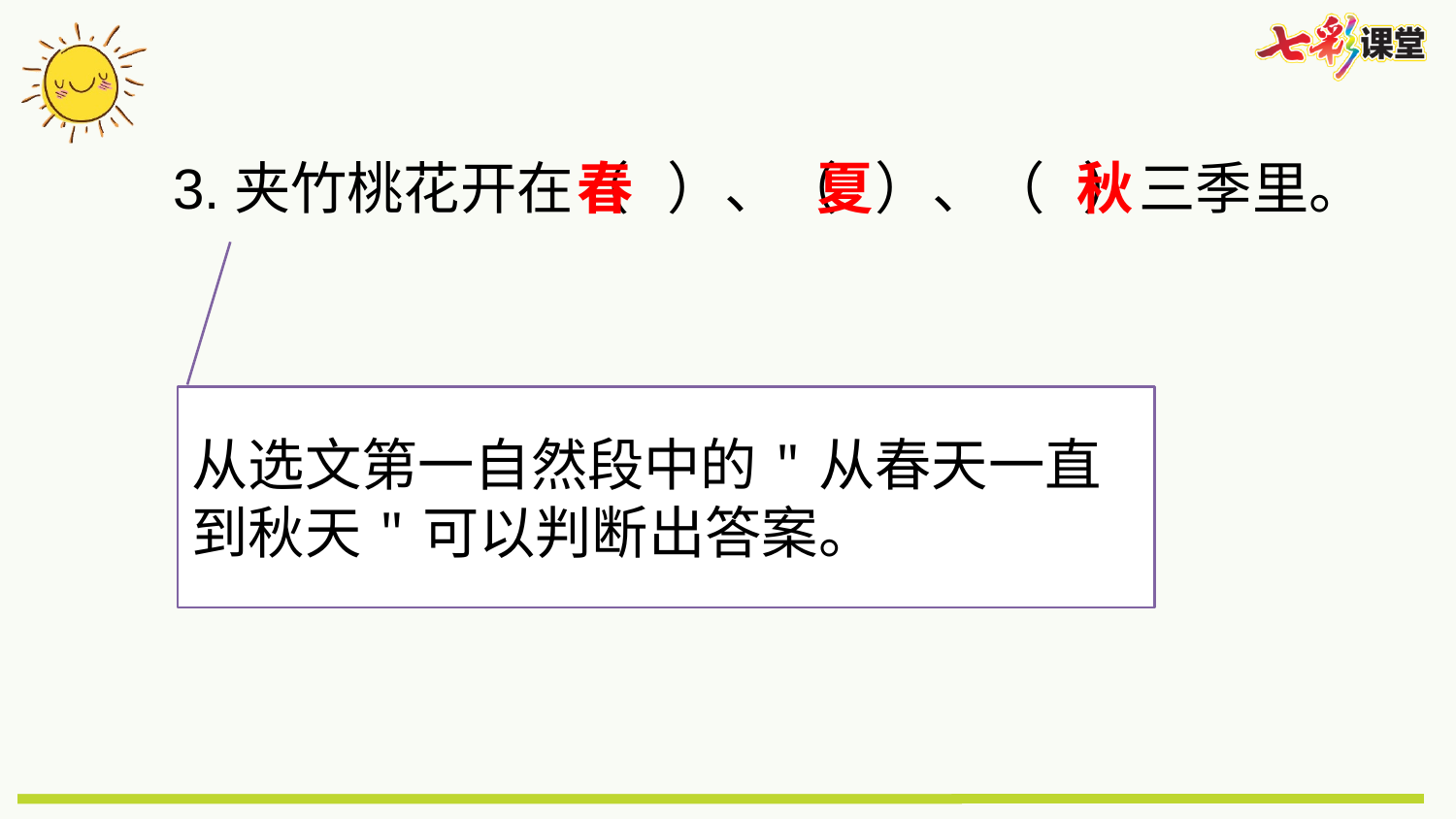

3.夹竹桃花开在（   ）、（   ）、（   ）三季里。
春
夏
秋
从选文第一自然段中的"从春天一直到秋天"可以判断出答案。